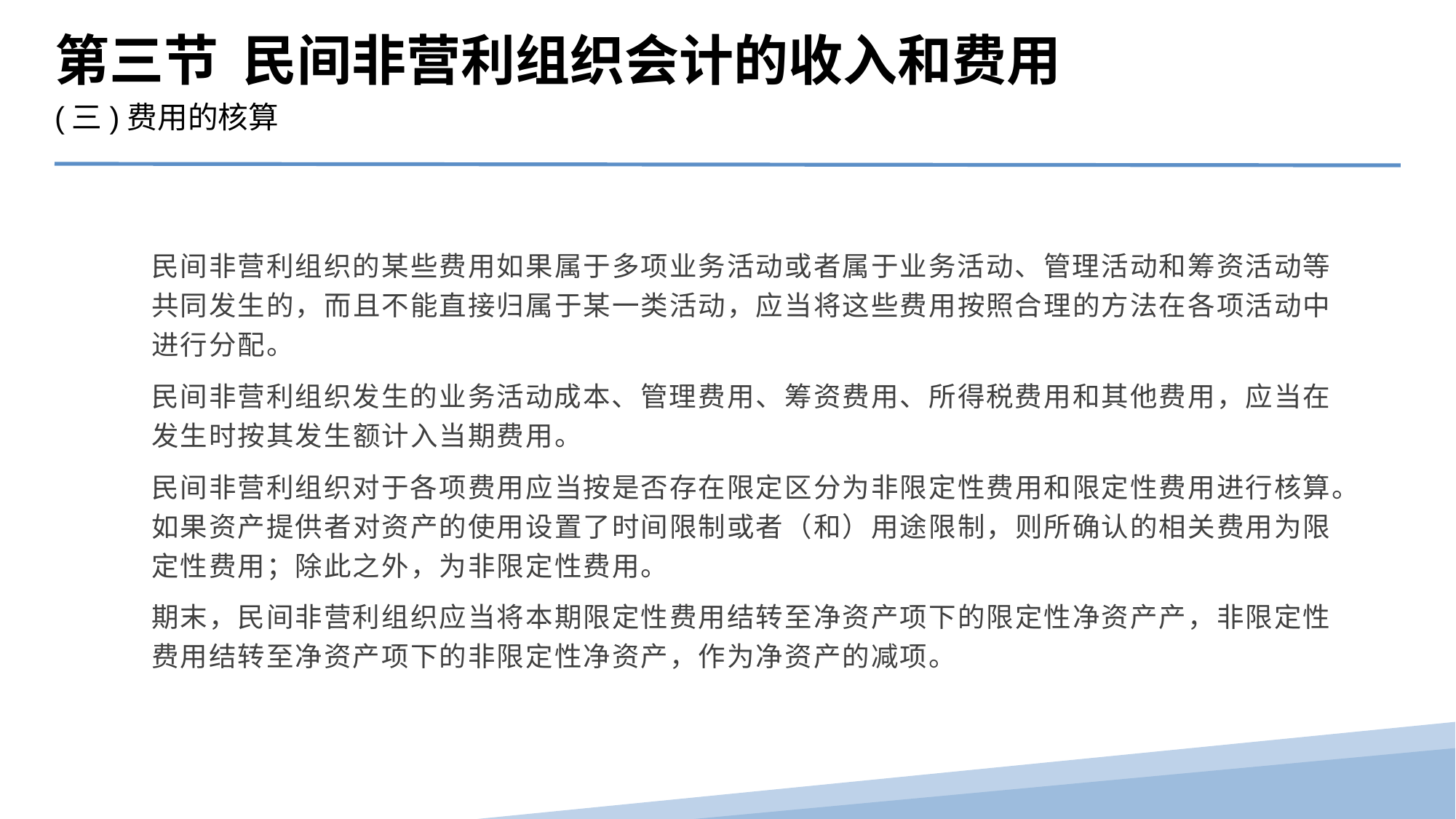

第三节  民间非营利组织会计的收入和费用
(三)费用的核算
民间非营利组织的某些费用如果属于多项业务活动或者属于业务活动、管理活动和筹资活动等共同发生的，而且不能直接归属于某一类活动，应当将这些费用按照合理的方法在各项活动中进行分配。
民间非营利组织发生的业务活动成本、管理费用、筹资费用、所得税费用和其他费用，应当在发生时按其发生额计入当期费用。
民间非营利组织对于各项费用应当按是否存在限定区分为非限定性费用和限定性费用进行核算。如果资产提供者对资产的使用设置了时间限制或者（和）用途限制，则所确认的相关费用为限定性费用；除此之外，为非限定性费用。
期末，民间非营利组织应当将本期限定性费用结转至净资产项下的限定性净资产产，非限定性费用结转至净资产项下的非限定性净资产，作为净资产的减项。